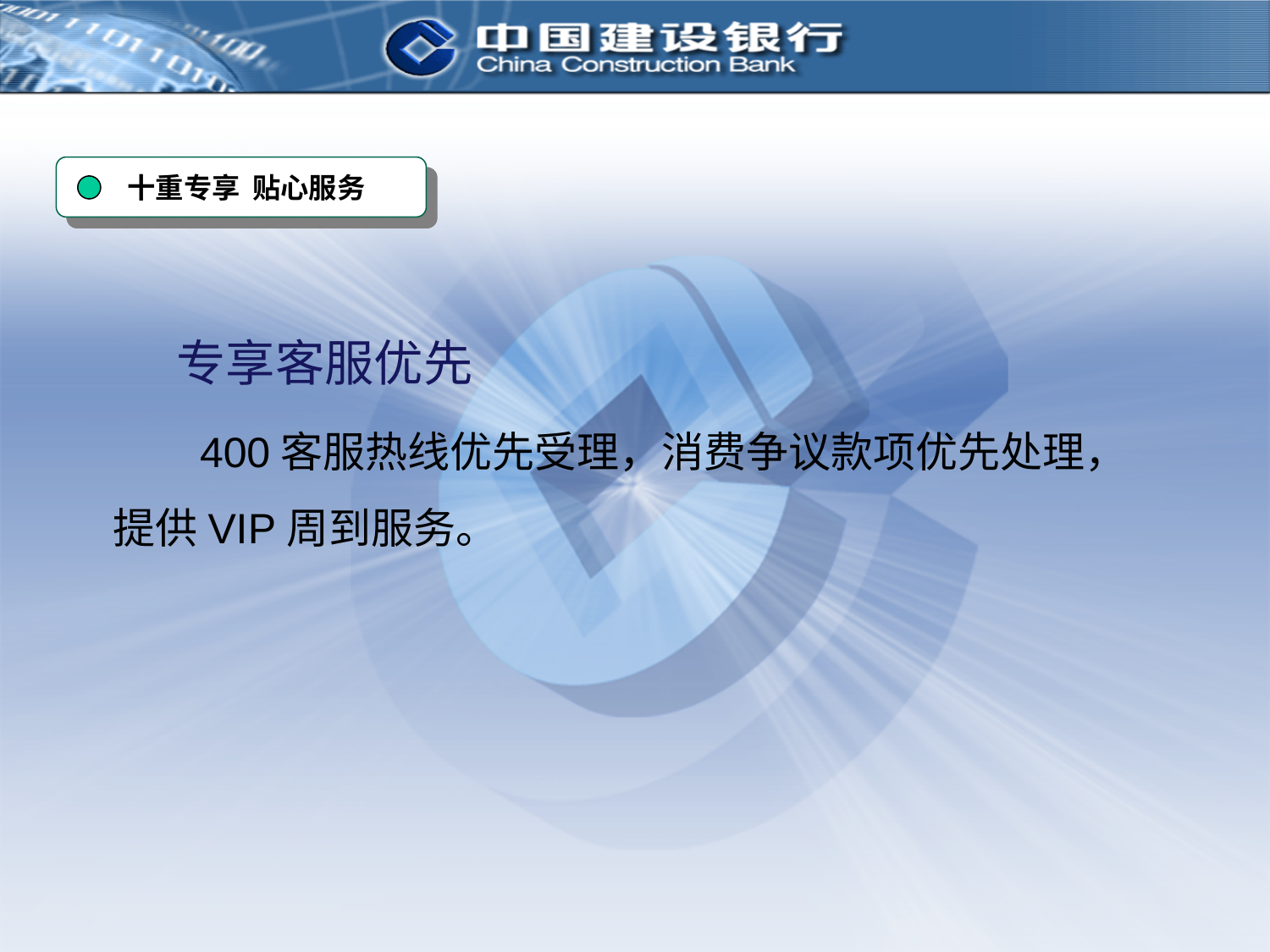

十重专享  贴心服务

专享客服优先
400客服热线优先受理，消费争议款项优先处理，提供VIP周到服务。